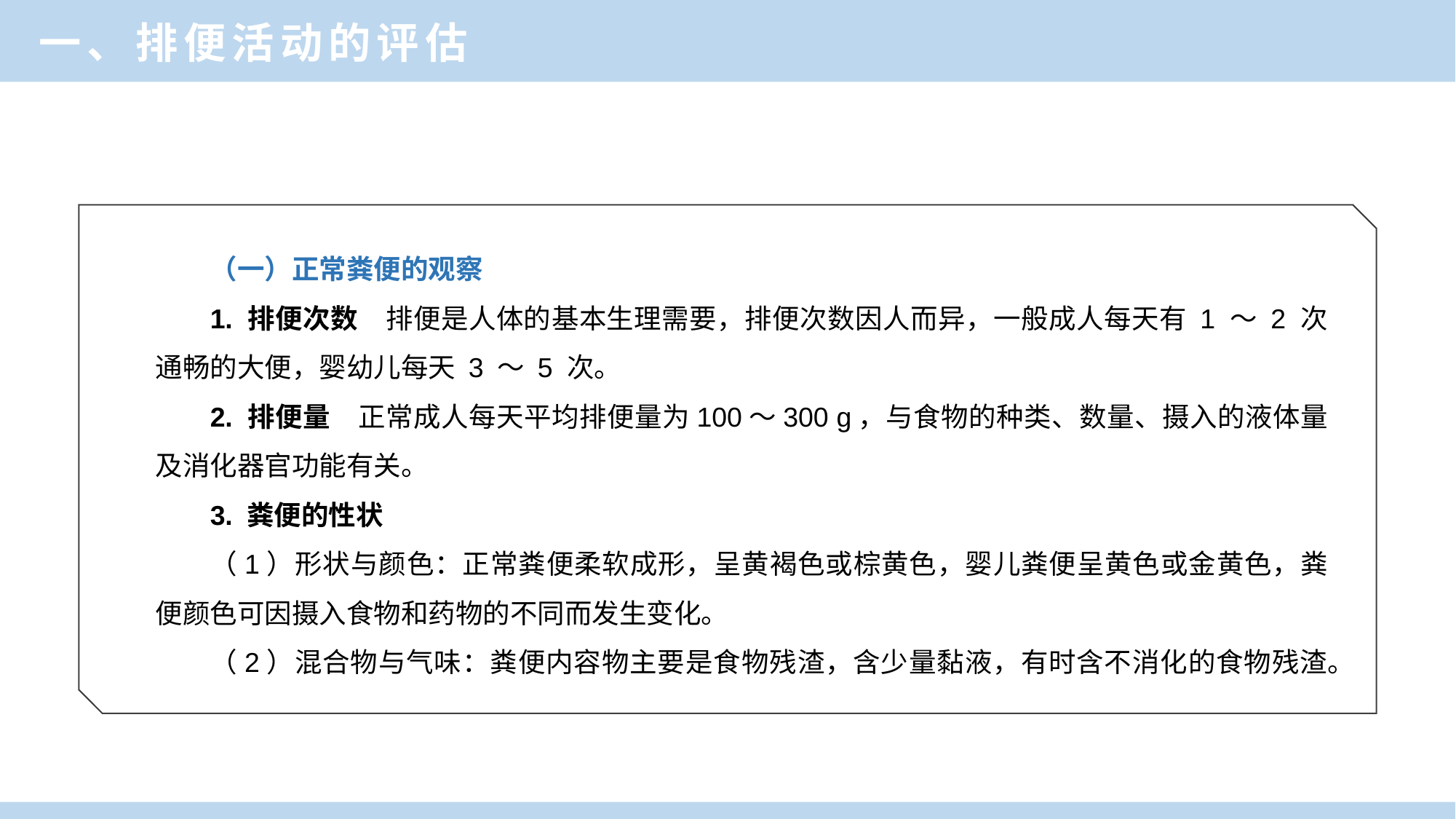

一、排便活动的评估

（一）正常粪便的观察
1. 排便次数　排便是人体的基本生理需要，排便次数因人而异，一般成人每天有 1 ～ 2 次通畅的大便，婴幼儿每天 3 ～ 5 次。
2. 排便量　正常成人每天平均排便量为100～300 g，与食物的种类、数量、摄入的液体量及消化器官功能有关。
3. 粪便的性状
（1）形状与颜色：正常粪便柔软成形，呈黄褐色或棕黄色，婴儿粪便呈黄色或金黄色，粪便颜色可因摄入食物和药物的不同而发生变化。
（2）混合物与气味：粪便内容物主要是食物残渣，含少量黏液，有时含不消化的食物残渣。